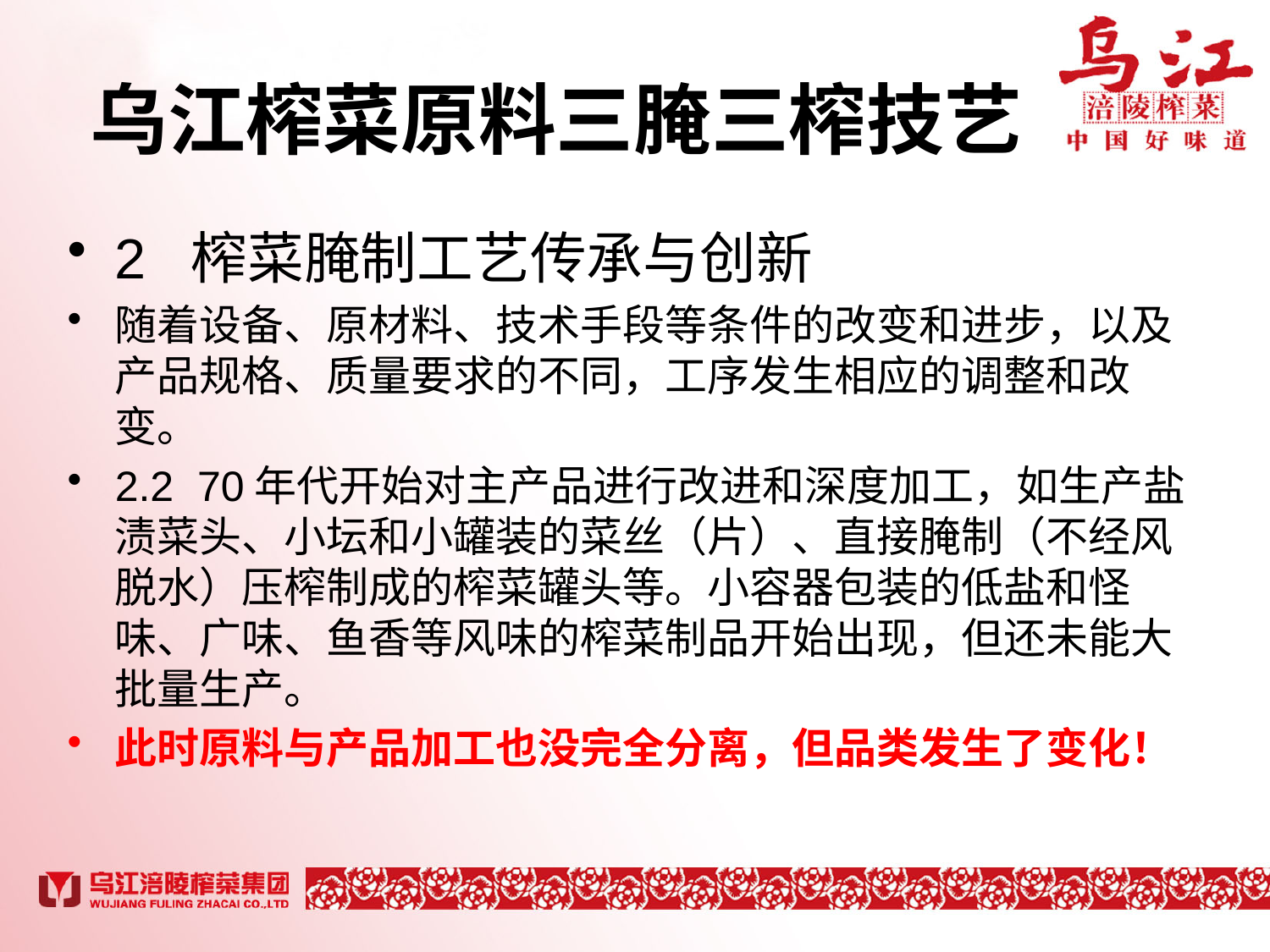

# 乌江榨菜原料三腌三榨技艺
2  榨菜腌制工艺传承与创新
随着设备、原材料、技术手段等条件的改变和进步，以及产品规格、质量要求的不同，工序发生相应的调整和改变。
2.2  70年代开始对主产品进行改进和深度加工，如生产盐渍菜头、小坛和小罐装的菜丝（片）、直接腌制（不经风脱水）压榨制成的榨菜罐头等。小容器包装的低盐和怪味、广味、鱼香等风味的榨菜制品开始出现，但还未能大批量生产。
此时原料与产品加工也没完全分离，但品类发生了变化！